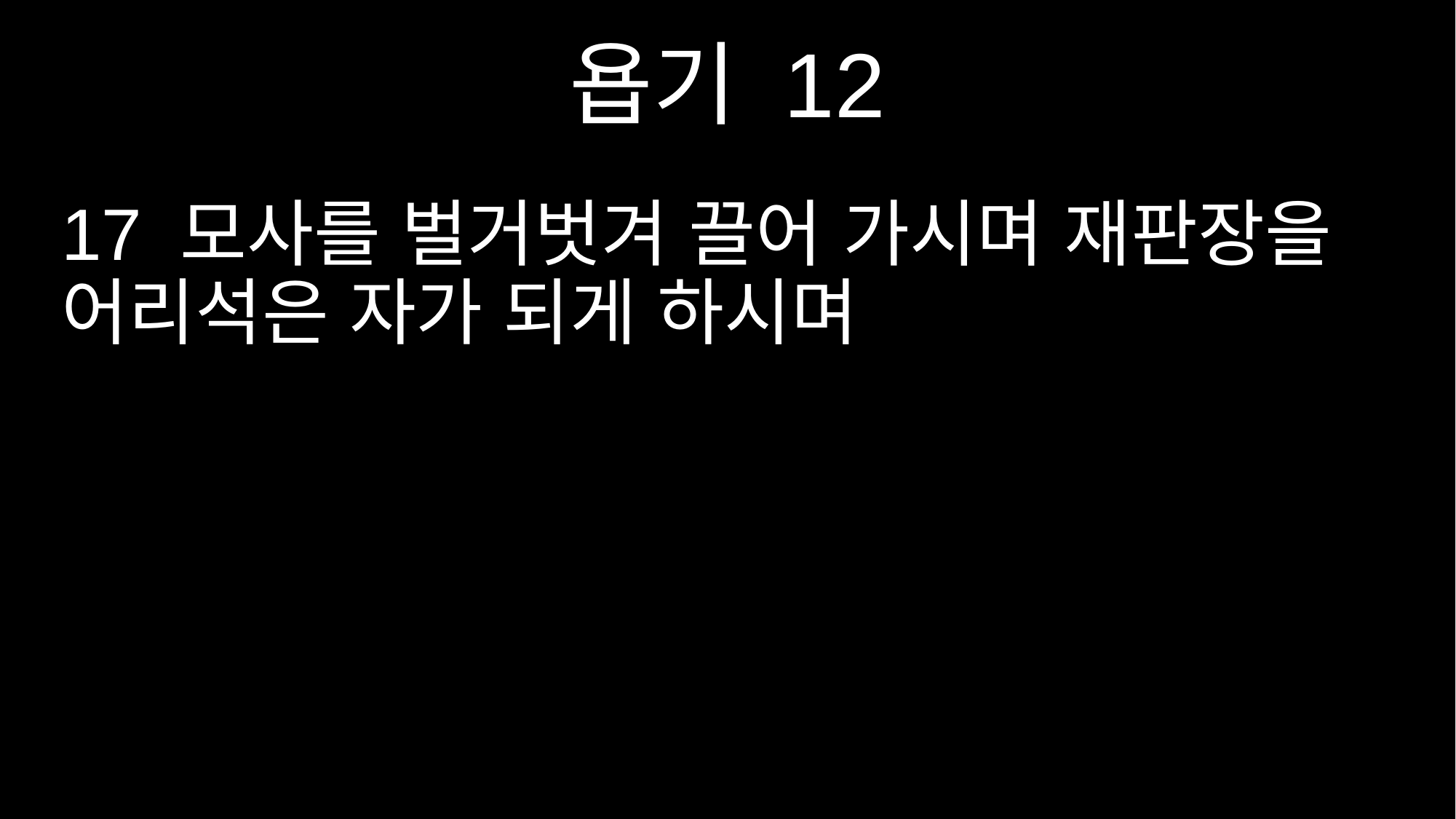

욥기 12
17 모사를 벌거벗겨 끌어 가시며 재판장을 어리석은 자가 되게 하시며